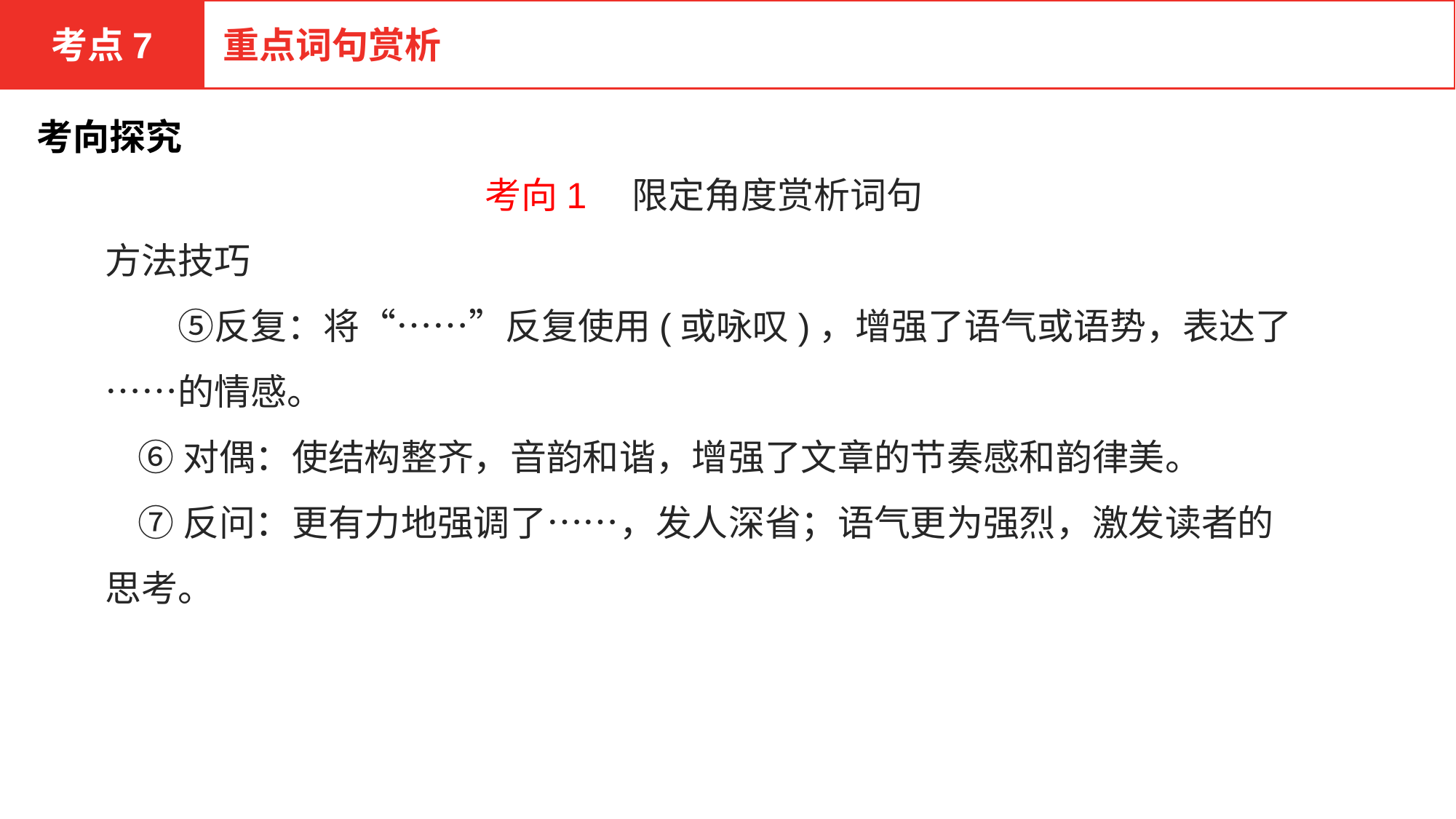

考点7
重点词句赏析
考向探究
考向1　限定角度赏析词句
方法技巧
　　⑤反复：将“……”反复使用(或咏叹)，增强了语气或语势，表达了……的情感。
    ⑥对偶：使结构整齐，音韵和谐，增强了文章的节奏感和韵律美。
    ⑦反问：更有力地强调了……，发人深省；语气更为强烈，激发读者的思考。